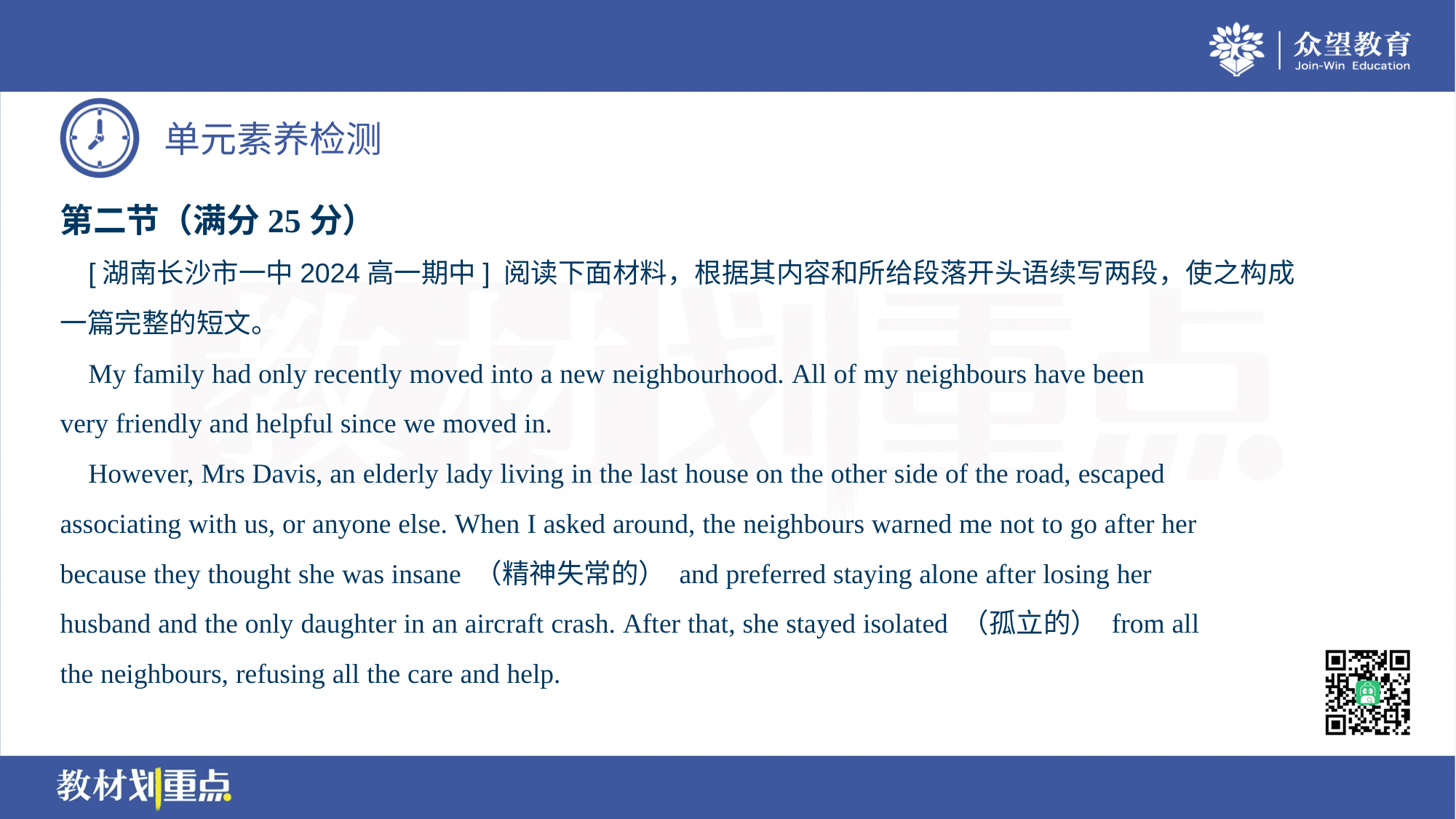

第二节（满分25分）
    [湖南长沙市一中2024高一期中] 阅读下面材料，根据其内容和所给段落开头语续写两段，使之构成
一篇完整的短文。
    My family had only recently moved into a new neighbourhood. All of my neighbours have been
very friendly and helpful since we moved in.
    However, Mrs Davis, an elderly lady living in the last house on the other side of the road, escaped
associating with us, or anyone else. When I asked around, the neighbours warned me not to go after her
because they thought she was insane （精神失常的） and preferred staying alone after losing her
husband and the only daughter in an aircraft crash. After that, she stayed isolated （孤立的） from all
the neighbours, refusing all the care and help.